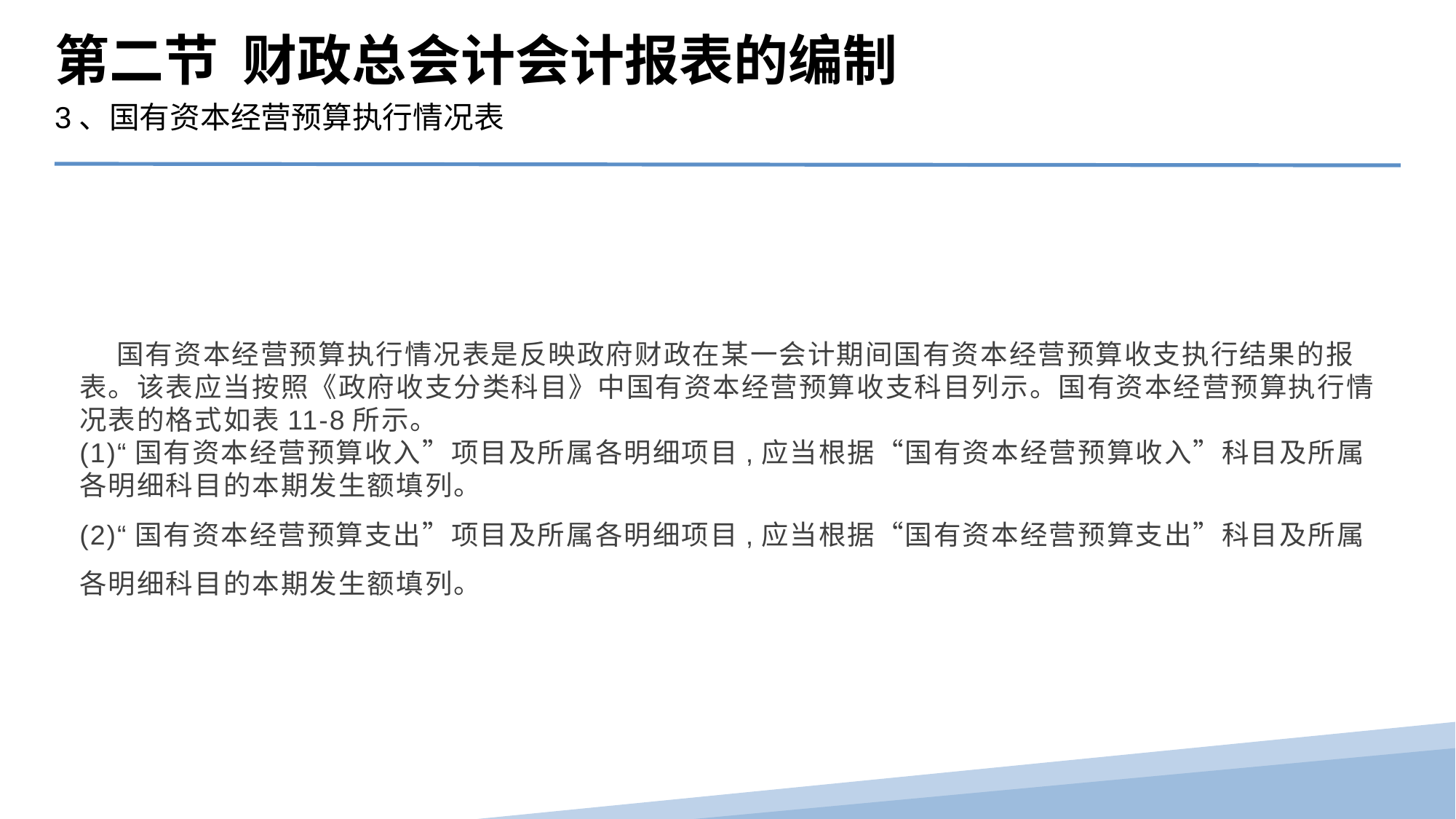

第二节  财政总会计会计报表的编制
3、国有资本经营预算执行情况表
    国有资本经营预算执行情况表是反映政府财政在某一会计期间国有资本经营预算收支执行结果的报表。该表应当按照《政府收支分类科目》中国有资本经营预算收支科目列示。国有资本经营预算执行情况表的格式如表11-8所示。
(1)“国有资本经营预算收入”项目及所属各明细项目,应当根据“国有资本经营预算收入”科目及所属各明细科目的本期发生额填列。
(2)“国有资本经营预算支出”项目及所属各明细项目,应当根据“国有资本经营预算支出”科目及所属各明细科目的本期发生额填列。